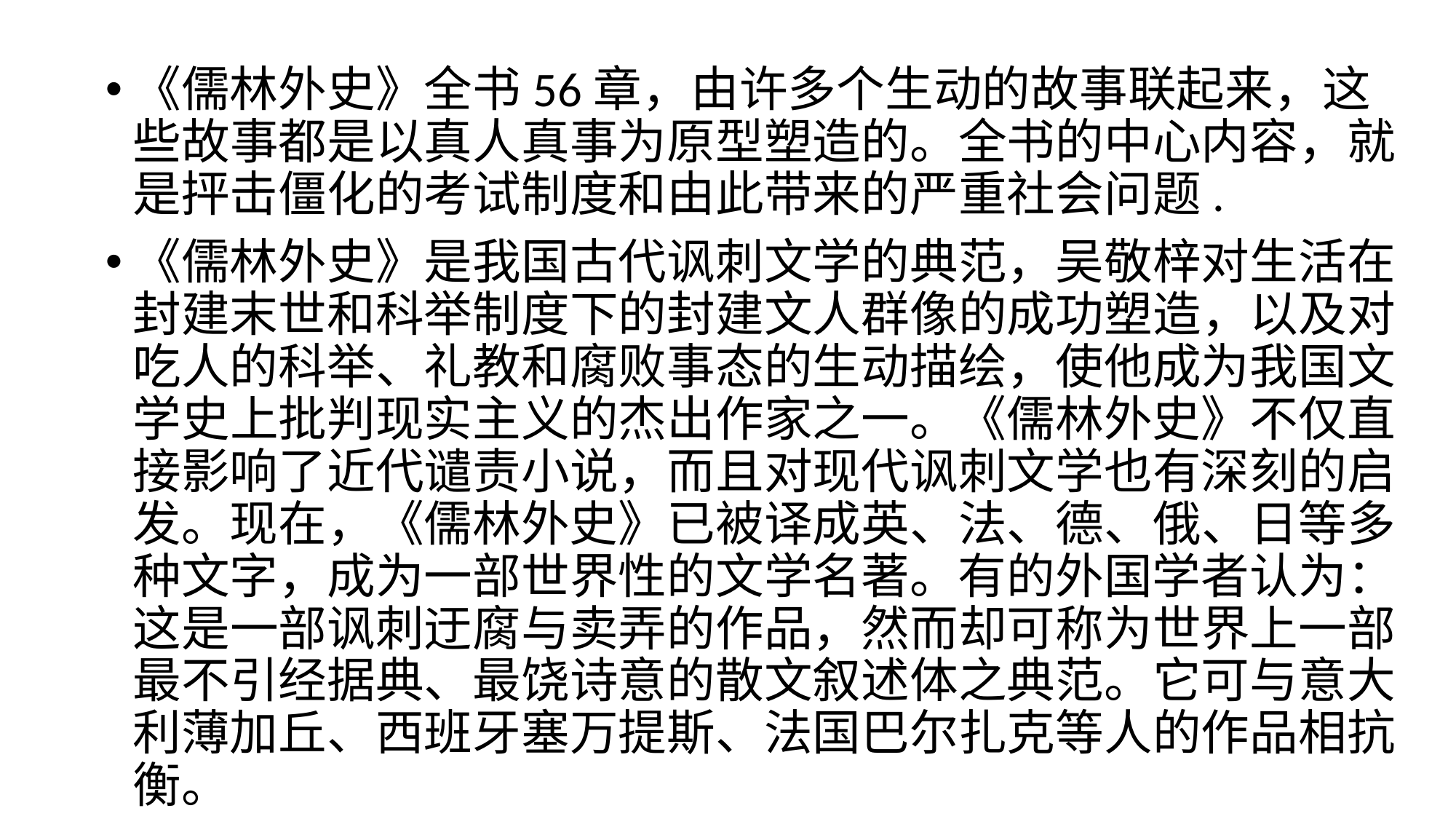

《儒林外史》全书56章，由许多个生动的故事联起来，这些故事都是以真人真事为原型塑造的。全书的中心内容，就是抨击僵化的考试制度和由此带来的严重社会问题.
《儒林外史》是我国古代讽刺文学的典范，吴敬梓对生活在封建末世和科举制度下的封建文人群像的成功塑造，以及对吃人的科举、礼教和腐败事态的生动描绘，使他成为我国文学史上批判现实主义的杰出作家之一。《儒林外史》不仅直接影响了近代谴责小说，而且对现代讽刺文学也有深刻的启发。现在，《儒林外史》已被译成英、法、德、俄、日等多种文字，成为一部世界性的文学名著。有的外国学者认为：这是一部讽刺迂腐与卖弄的作品，然而却可称为世界上一部最不引经据典、最饶诗意的散文叙述体之典范。它可与意大利薄加丘、西班牙塞万提斯、法国巴尔扎克等人的作品相抗衡。